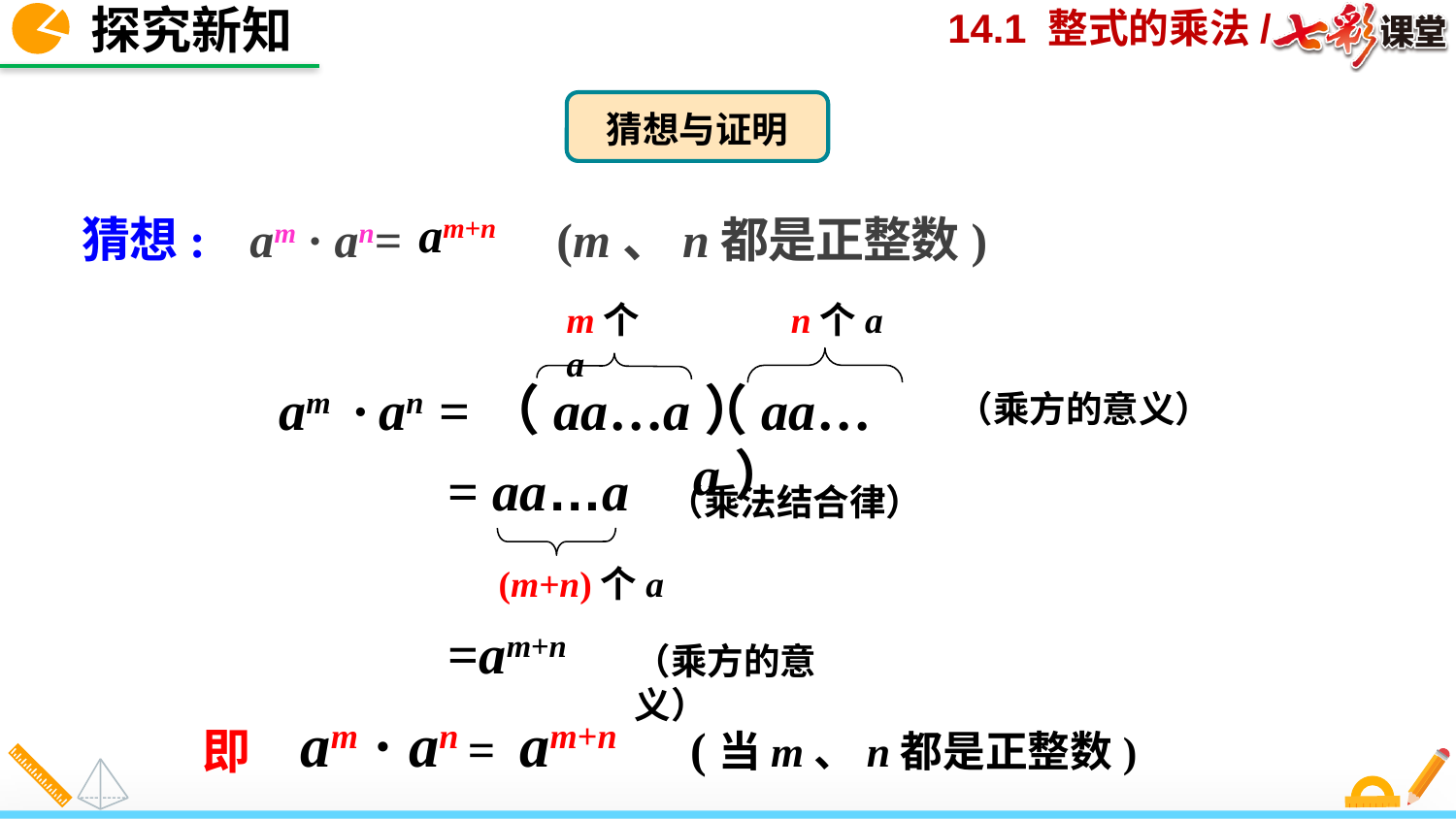

探究新知

猜想与证明
猜想:    am · an=              (m、n都是正整数)
am+n

m个a
n个a
  am  · an  =
（aa…a）
（aa…a）
（乘方的意义）
= aa…a
（乘法结合律）

(m+n)个a
=am+n
（乘方的意义）
am · an =  am+n     (当m、n都是正整数)
即